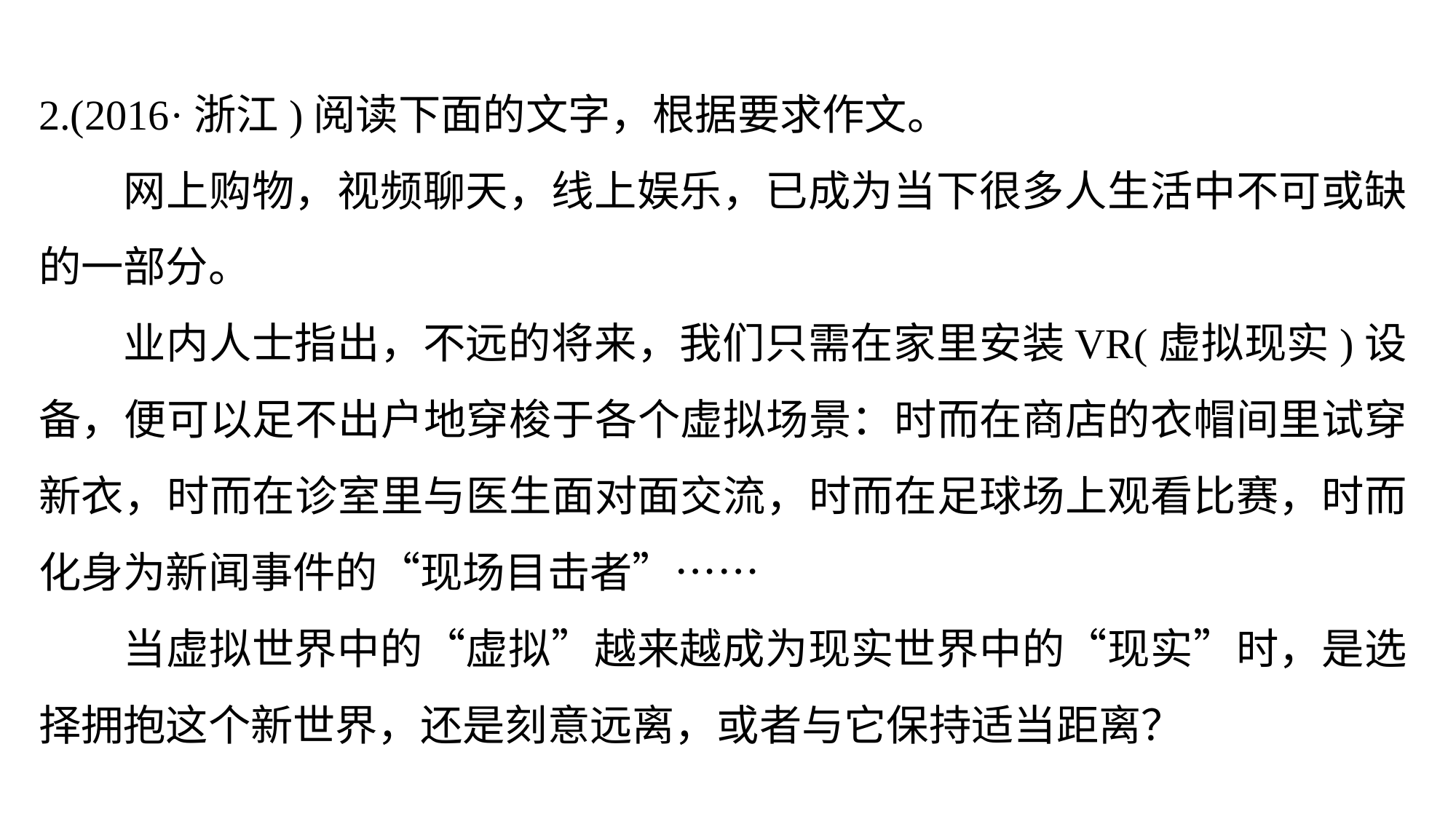

2.(2016·浙江)阅读下面的文字，根据要求作文。
网上购物，视频聊天，线上娱乐，已成为当下很多人生活中不可或缺的一部分。
业内人士指出，不远的将来，我们只需在家里安装VR(虚拟现实)设备，便可以足不出户地穿梭于各个虚拟场景：时而在商店的衣帽间里试穿新衣，时而在诊室里与医生面对面交流，时而在足球场上观看比赛，时而化身为新闻事件的“现场目击者”……
当虚拟世界中的“虚拟”越来越成为现实世界中的“现实”时，是选择拥抱这个新世界，还是刻意远离，或者与它保持适当距离？